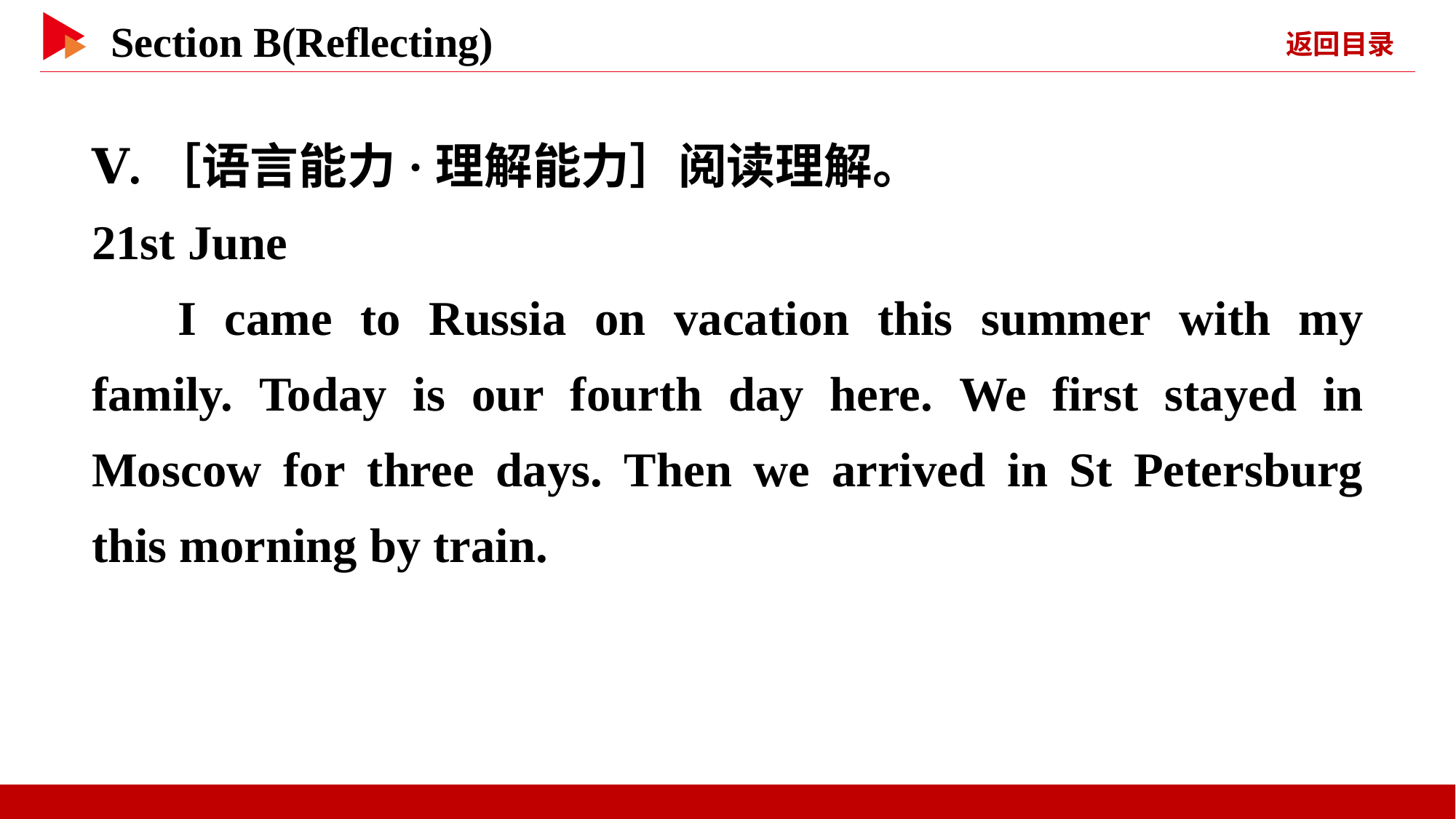

Ⅴ.［语言能力·理解能力］阅读理解。
21st June
I came to Russia on vacation this summer with my family. Today is our fourth day here. We first stayed in Moscow for three days. Then we arrived in St Petersburg this morning by train.